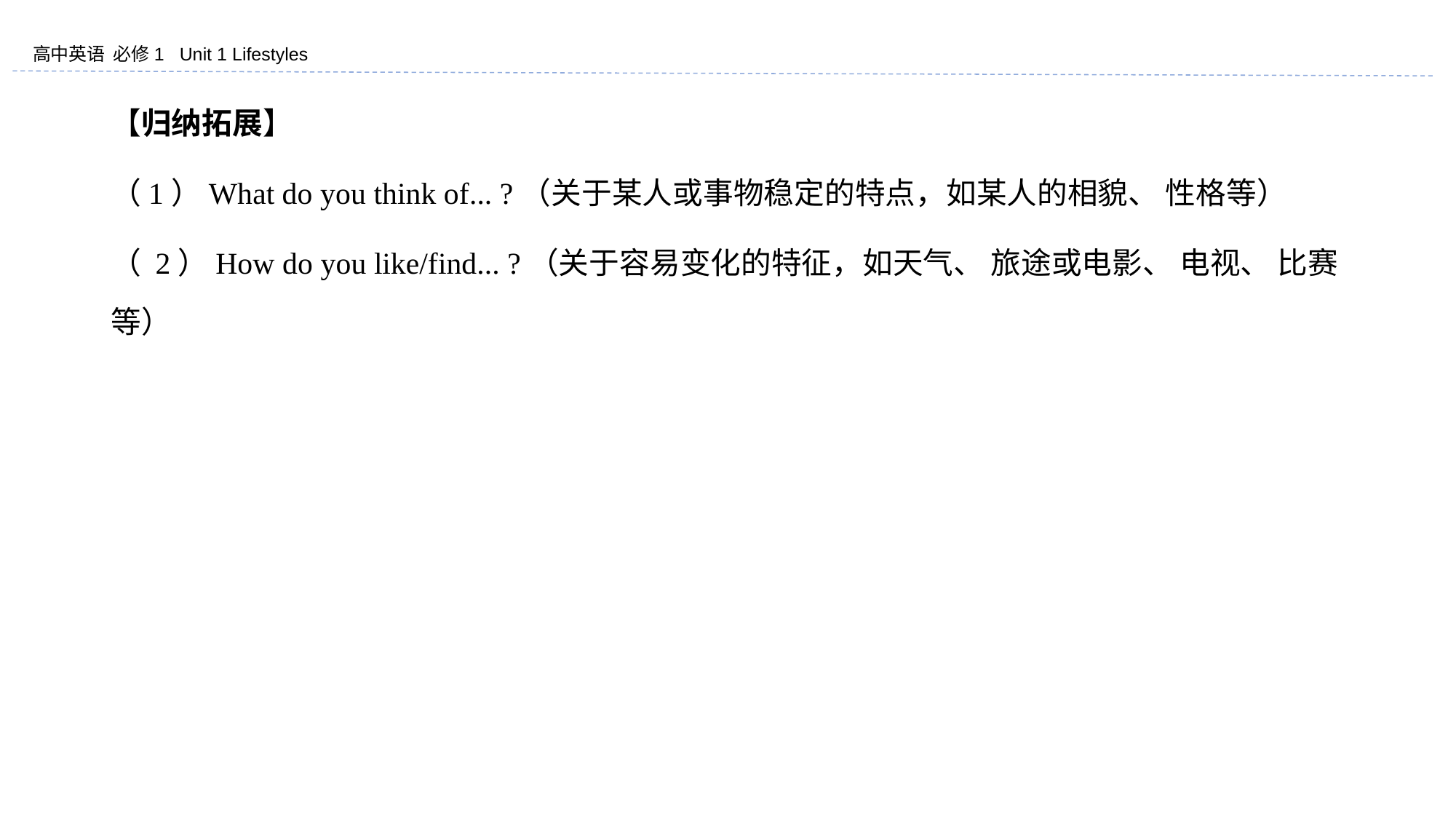

【归纳拓展】
（1）What do you think of... ?（关于某人或事物稳定的特点，如某人的相貌、 性格等）
（ 2）How do you like/find... ?（关于容易变化的特征，如天气、 旅途或电影、 电视、 比赛等）